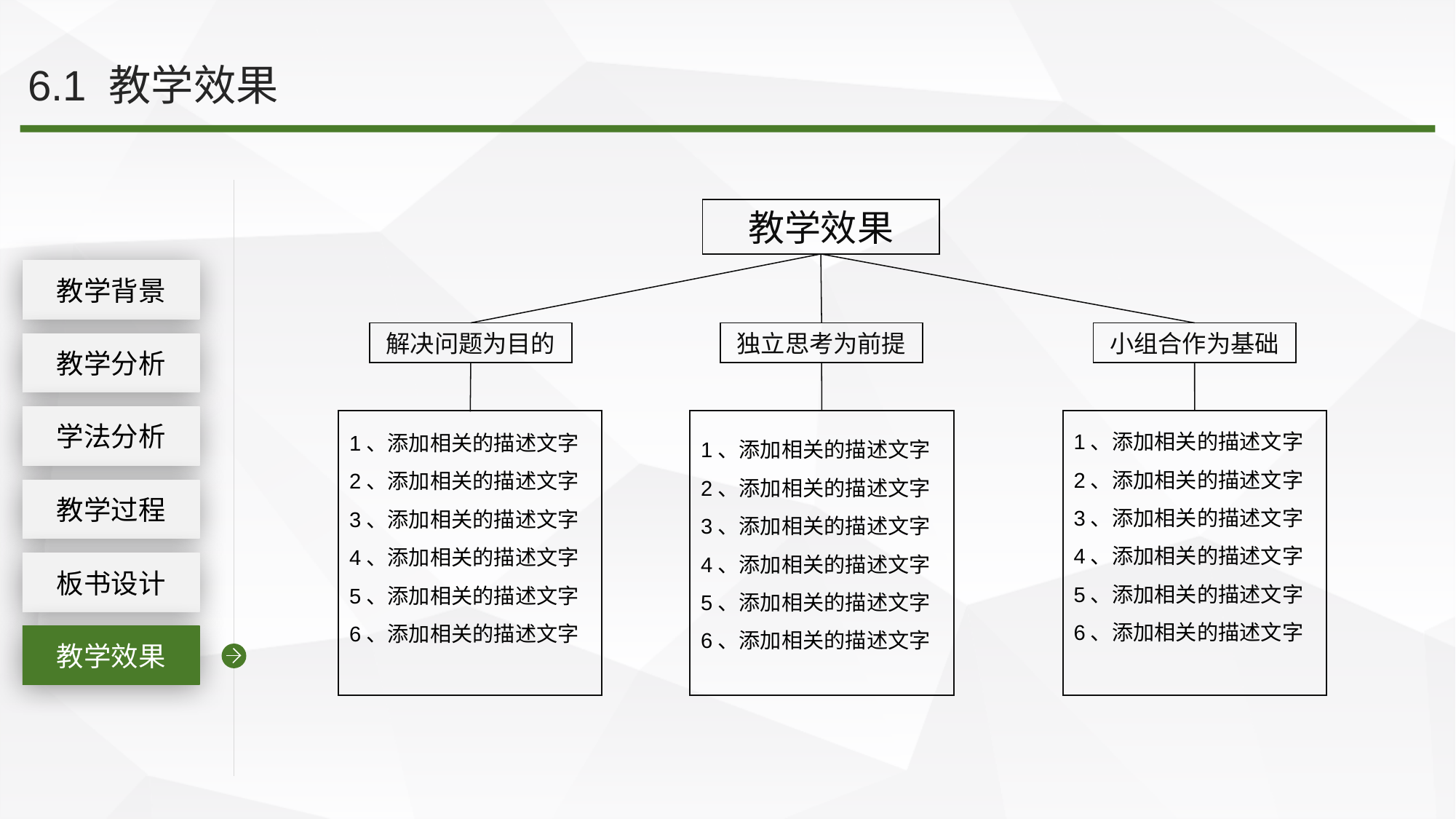

6.1 教学效果

教学效果
工作回顾
教学背景
解决问题为目的
独立思考为前提
小组合作为基础
教学分析
学法分析
1、添加相关的描述文字
2、添加相关的描述文字
3、添加相关的描述文字
4、添加相关的描述文字
5、添加相关的描述文字
6、添加相关的描述文字

1、添加相关的描述文字
2、添加相关的描述文字
3、添加相关的描述文字
4、添加相关的描述文字
5、添加相关的描述文字
6、添加相关的描述文字
1、添加相关的描述文字
2、添加相关的描述文字
3、添加相关的描述文字
4、添加相关的描述文字
5、添加相关的描述文字
6、添加相关的描述文字
教学过程
板书设计
教学效果